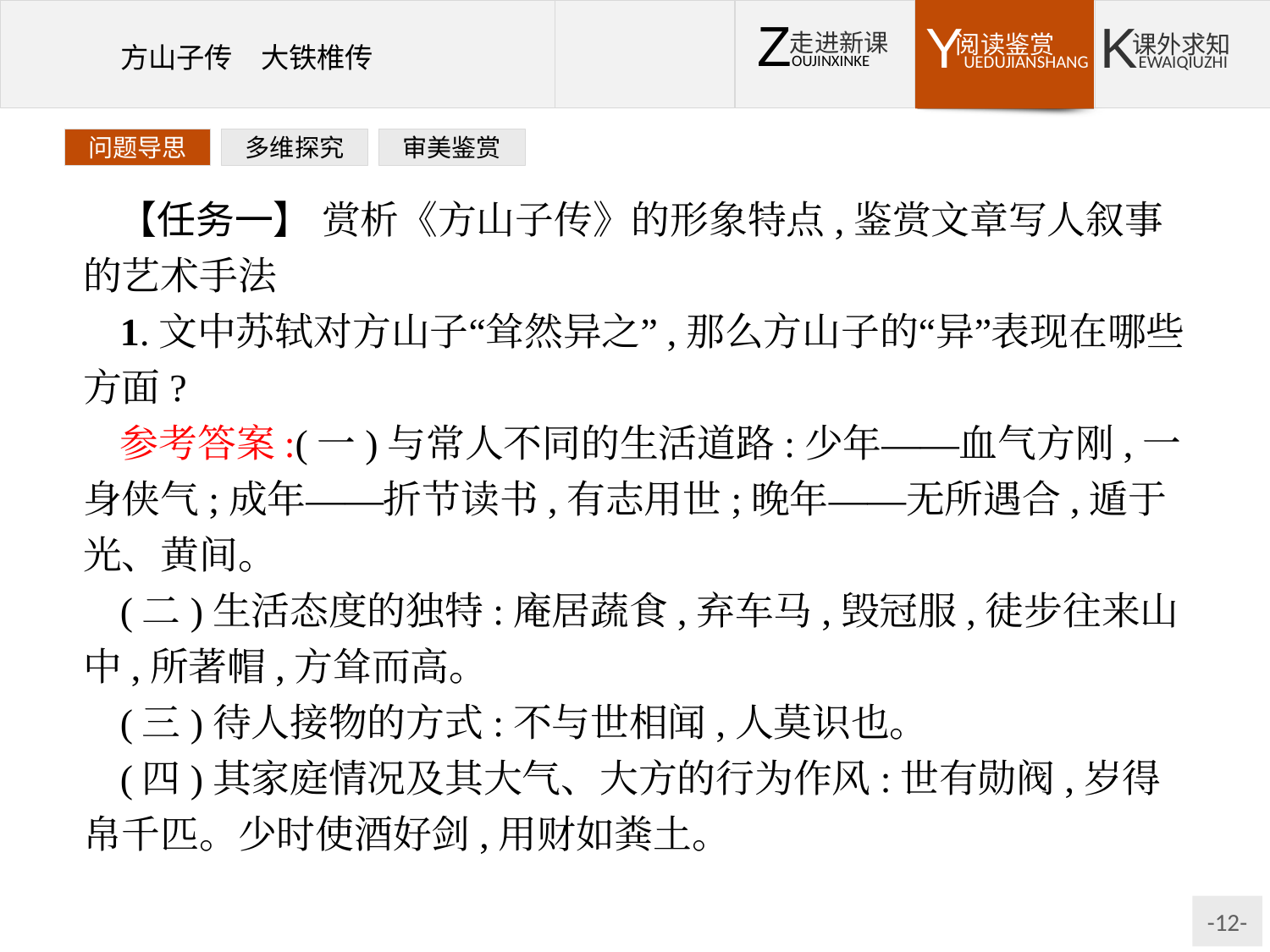

问题导思
多维探究
审美鉴赏
【任务一】 赏析《方山子传》的形象特点,鉴赏文章写人叙事的艺术手法
1.文中苏轼对方山子“耸然异之”,那么方山子的“异”表现在哪些方面?
参考答案:(一)与常人不同的生活道路:少年——血气方刚,一身侠气;成年——折节读书,有志用世;晚年——无所遇合,遁于光、黄间。
(二)生活态度的独特:庵居蔬食,弃车马,毁冠服,徒步往来山中,所著帽,方耸而高。
(三)待人接物的方式:不与世相闻,人莫识也。
(四)其家庭情况及其大气、大方的行为作风:世有勋阀,岁得帛千匹。少时使酒好剑,用财如粪土。